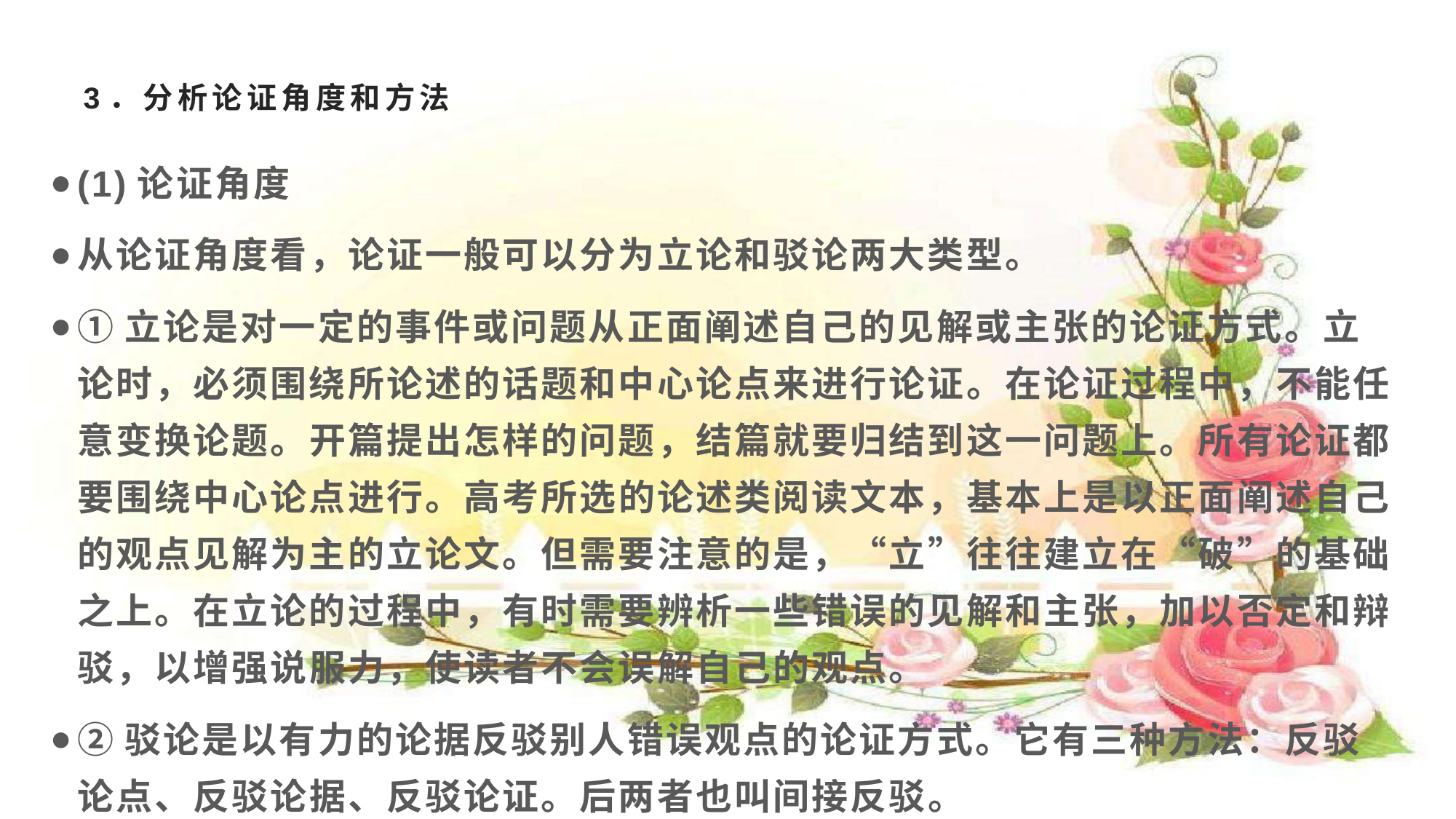

# 3．分析论证角度和方法
(1)论证角度
从论证角度看，论证一般可以分为立论和驳论两大类型。
①立论是对一定的事件或问题从正面阐述自己的见解或主张的论证方式。立论时，必须围绕所论述的话题和中心论点来进行论证。在论证过程中，不能任意变换论题。开篇提出怎样的问题，结篇就要归结到这一问题上。所有论证都要围绕中心论点进行。高考所选的论述类阅读文本，基本上是以正面阐述自己的观点见解为主的立论文。但需要注意的是，“立”往往建立在“破”的基础之上。在立论的过程中，有时需要辨析一些错误的见解和主张，加以否定和辩驳，以增强说服力，使读者不会误解自己的观点。
②驳论是以有力的论据反驳别人错误观点的论证方式。它有三种方法：反驳论点、反驳论据、反驳论证。后两者也叫间接反驳。